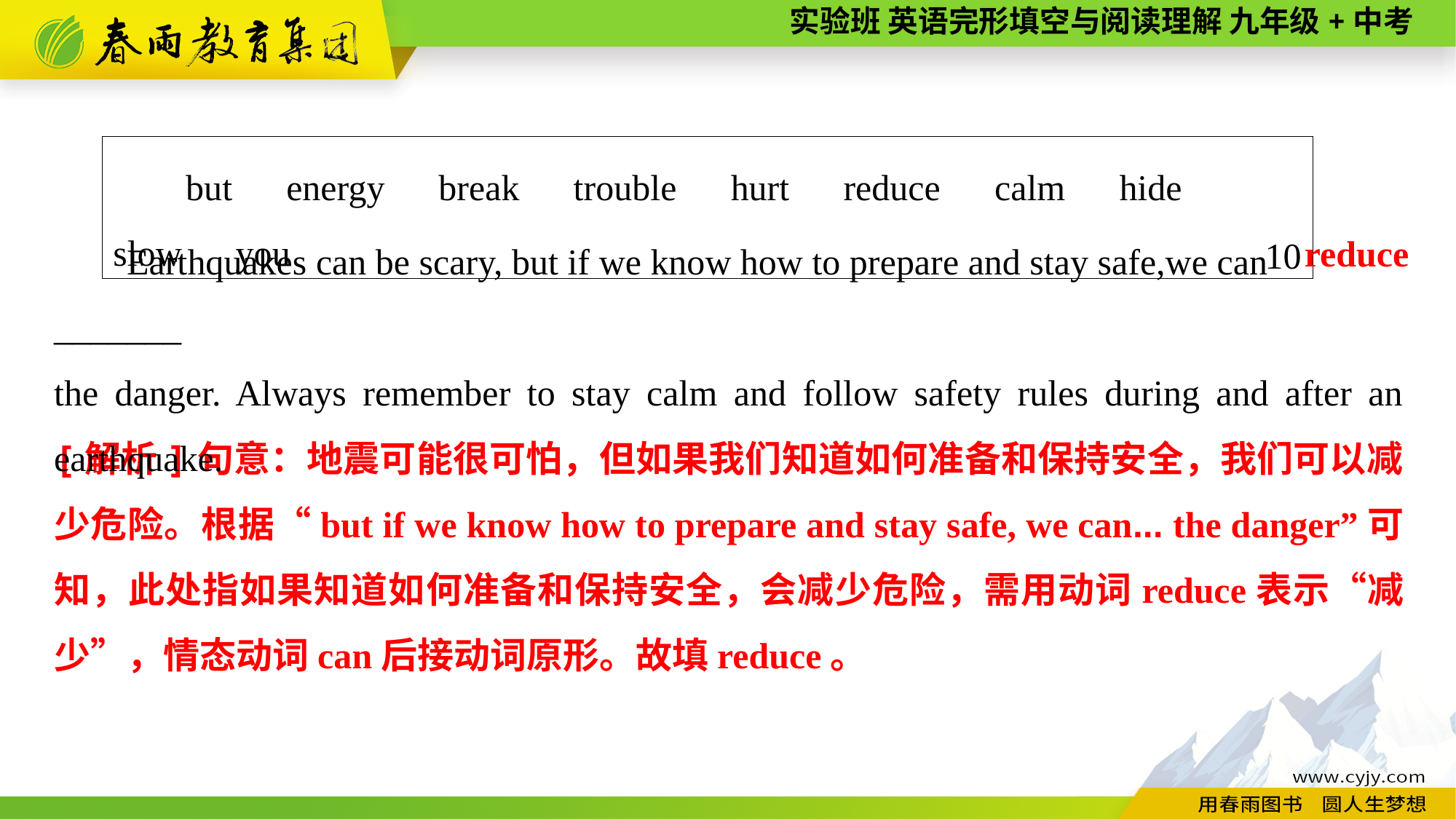

but　energy　break　trouble　hurt　reduce　calm　hide　slow　you
Earthquakes can be scary, but if we know how to prepare and stay safe,we can _______
the danger. Always remember to stay calm and follow safety rules during and after an earthquake.
reduce
10
[解析]句意：地震可能很可怕，但如果我们知道如何准备和保持安全，我们可以减少危险。根据“but if we know how to prepare and stay safe, we can... the danger”可知，此处指如果知道如何准备和保持安全，会减少危险，需用动词reduce表示“减少”，情态动词can后接动词原形。故填reduce。